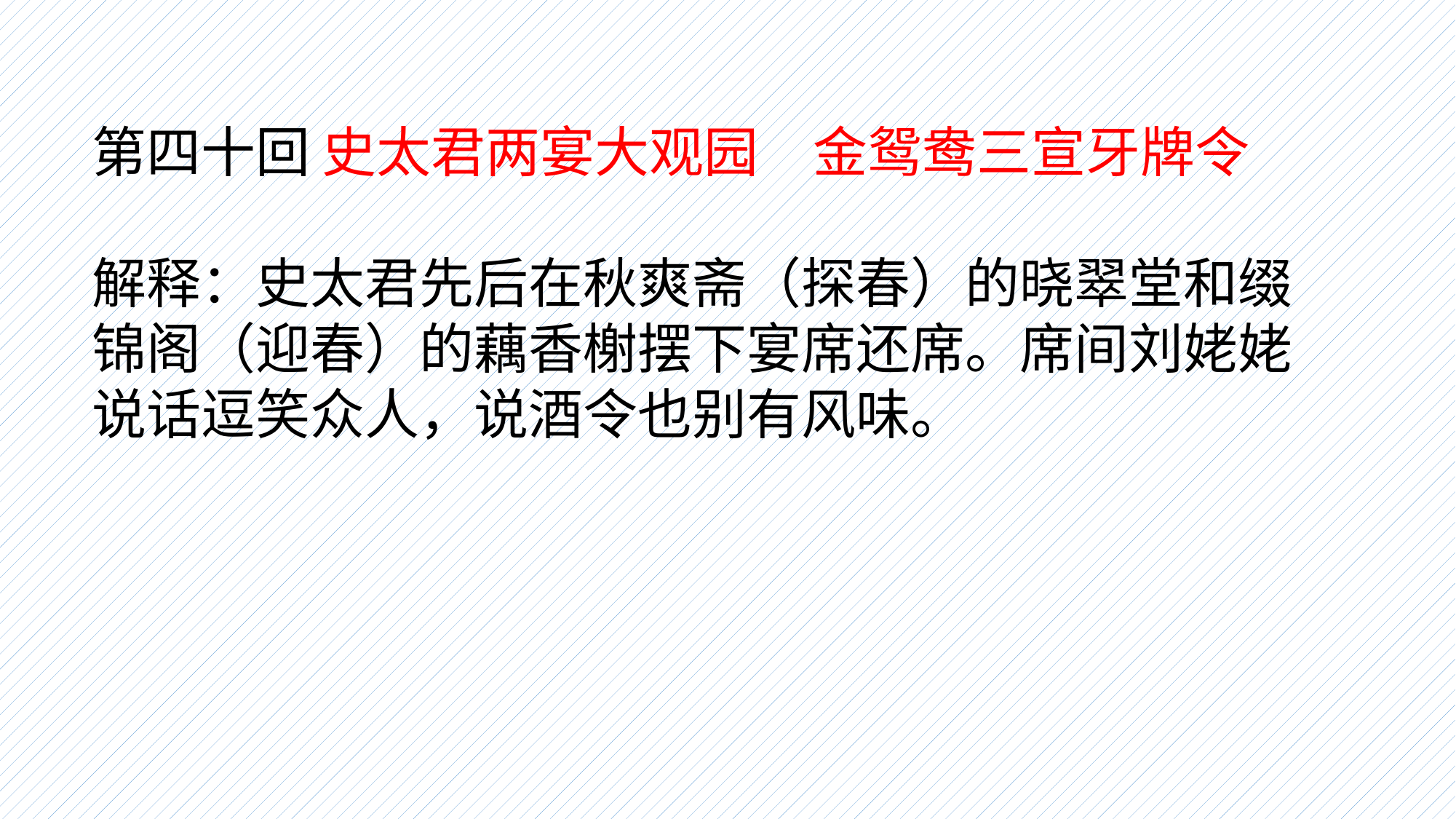

第四十回 史太君两宴大观园　金鸳鸯三宣牙牌令

解释：史太君先后在秋爽斋（探春）的晓翠堂和缀锦阁（迎春）的藕香榭摆下宴席还席。席间刘姥姥说话逗笑众人，说酒令也别有风味。